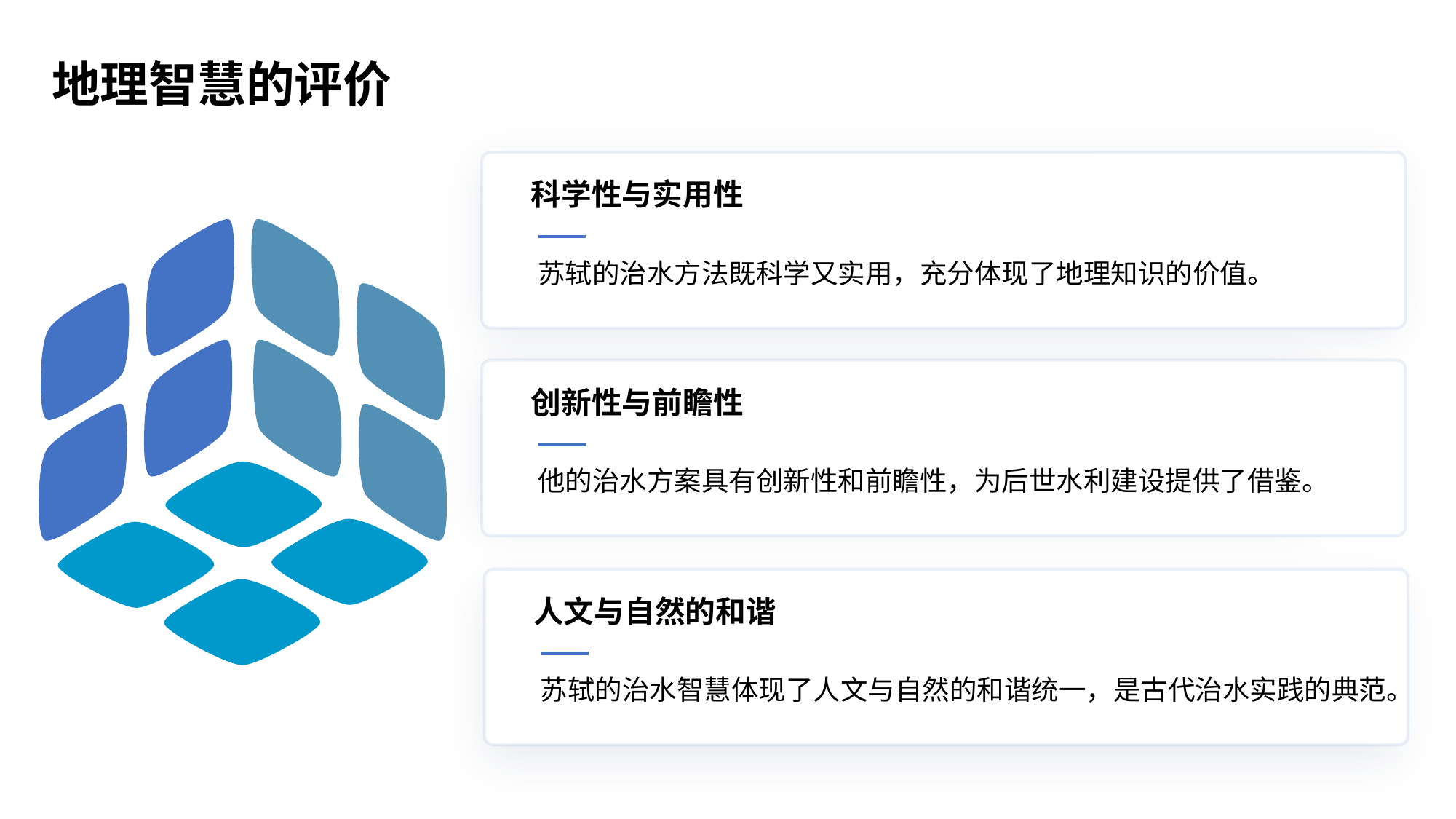

地理智慧的评价

科学性与实用性

苏轼的治水方法既科学又实用，充分体现了地理知识的价值。

创新性与前瞻性
他的治水方案具有创新性和前瞻性，为后世水利建设提供了借鉴。

人文与自然的和谐
苏轼的治水智慧体现了人文与自然的和谐统一，是古代治水实践的典范。